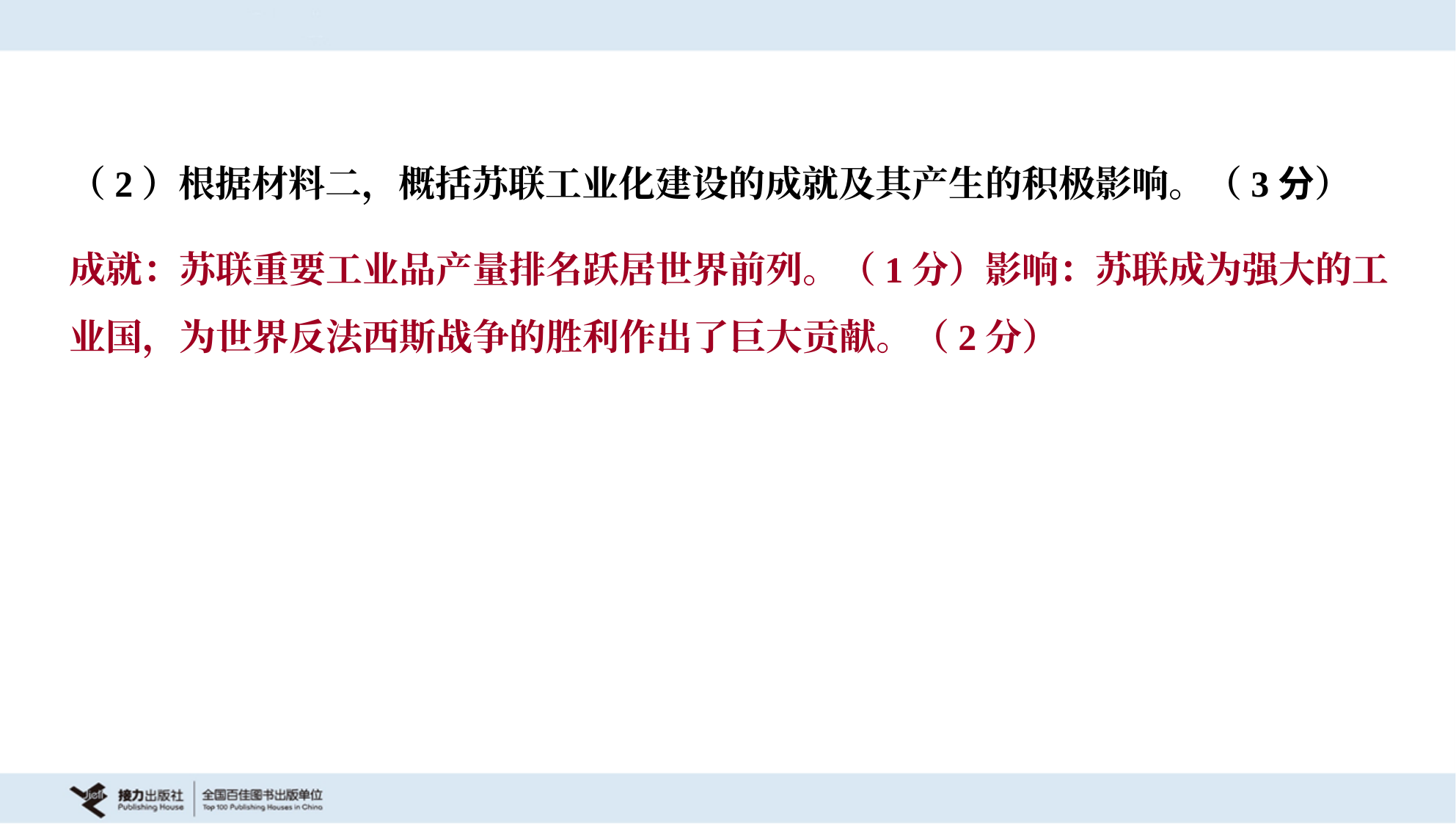

（2）根据材料二，概括苏联工业化建设的成就及其产生的积极影响。（3分）
成就：苏联重要工业品产量排名跃居世界前列。（1分）影响：苏联成为强大的工
业国，为世界反法西斯战争的胜利作出了巨大贡献。（2分）